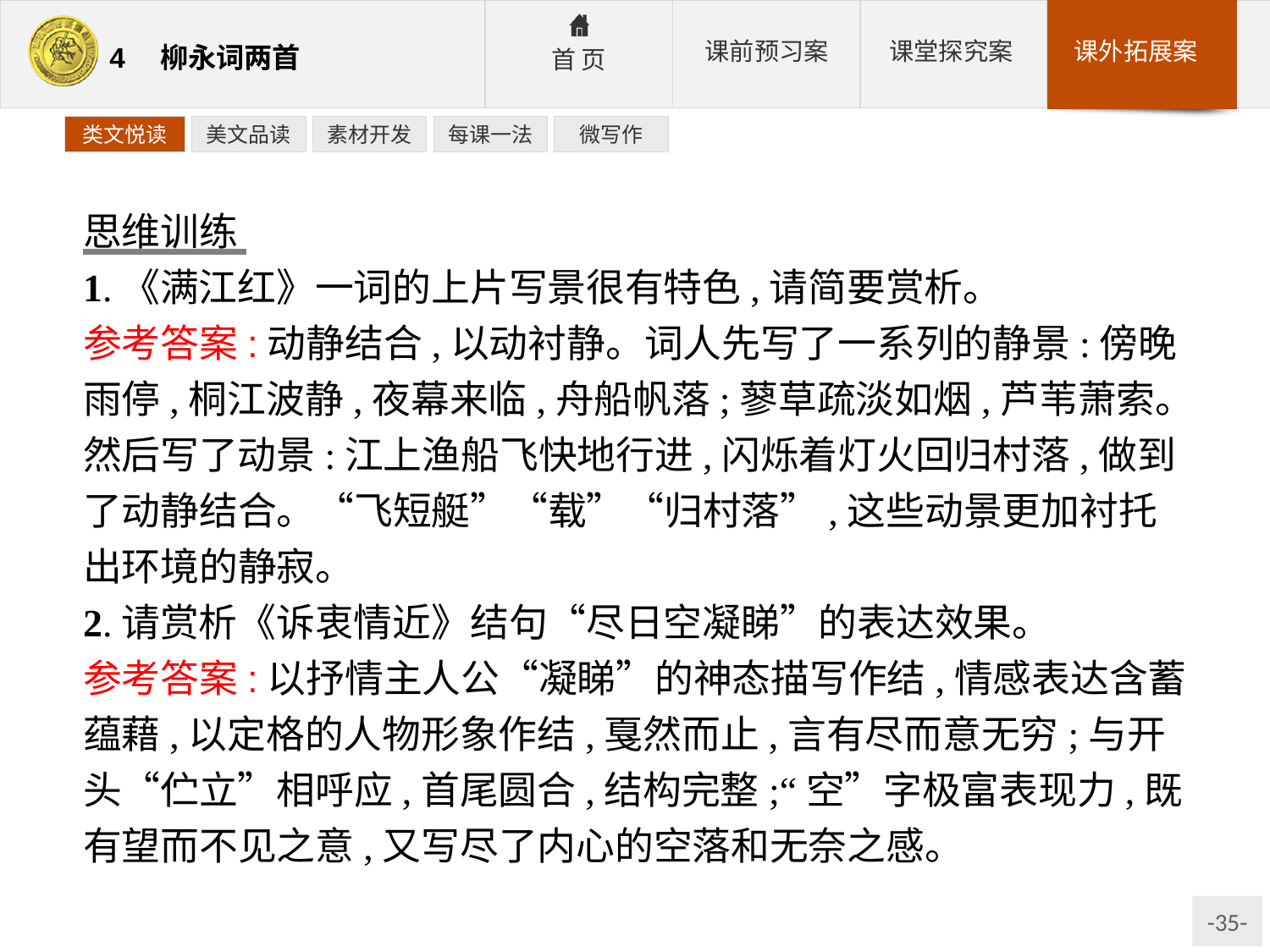

类文悦读
美文品读
素材开发
每课一法
微写作
思维训练
1.《满江红》一词的上片写景很有特色,请简要赏析。
参考答案:动静结合,以动衬静。词人先写了一系列的静景:傍晚雨停,桐江波静,夜幕来临,舟船帆落;蓼草疏淡如烟,芦苇萧索。然后写了动景:江上渔船飞快地行进,闪烁着灯火回归村落,做到了动静结合。“飞短艇”“载”“归村落”,这些动景更加衬托出环境的静寂。
2.请赏析《诉衷情近》结句“尽日空凝睇”的表达效果。
参考答案:以抒情主人公“凝睇”的神态描写作结,情感表达含蓄蕴藉,以定格的人物形象作结,戛然而止,言有尽而意无穷;与开头“伫立”相呼应,首尾圆合,结构完整;“空”字极富表现力,既有望而不见之意,又写尽了内心的空落和无奈之感。